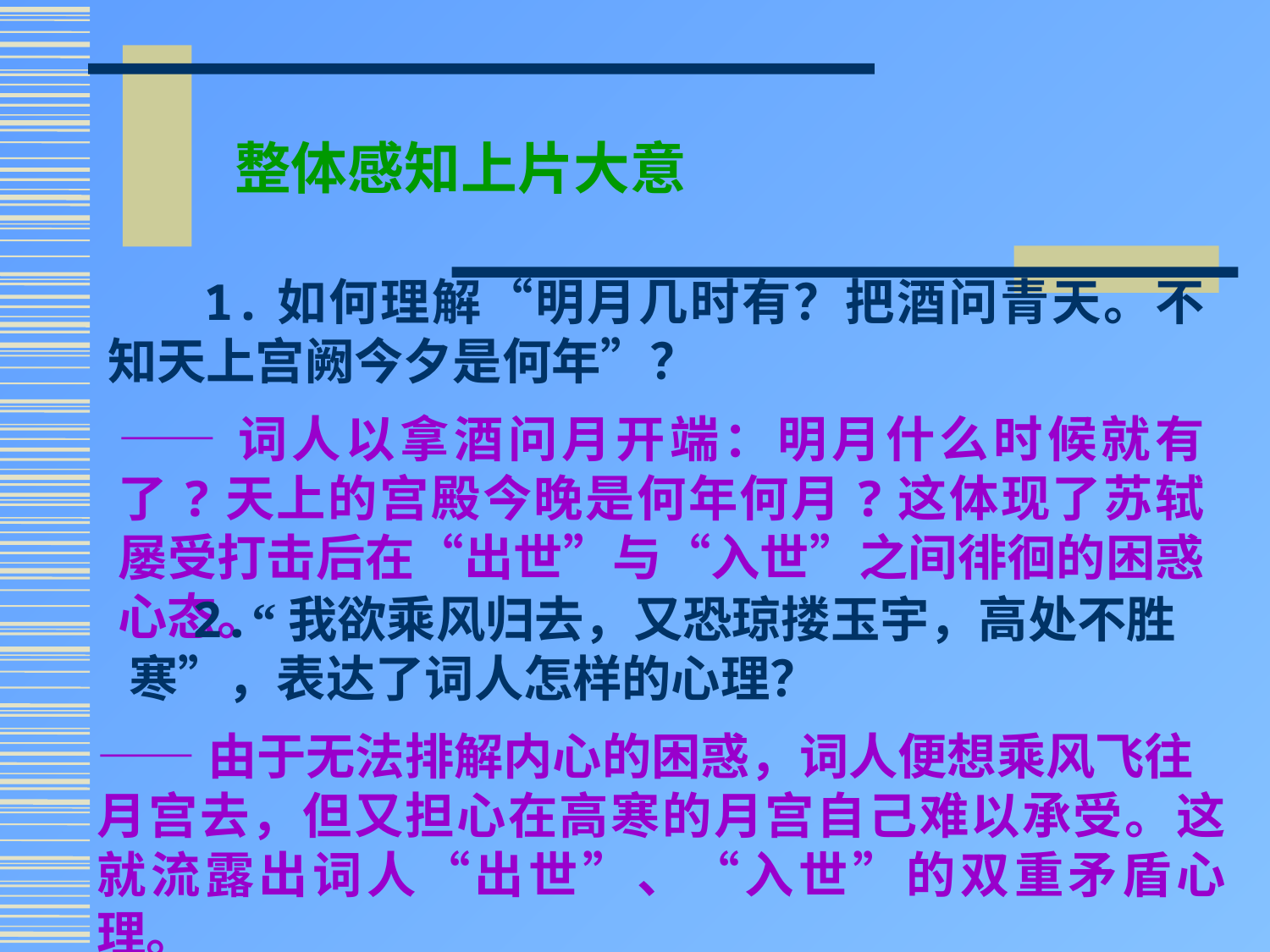

整体感知上片大意

   1.如何理解“明月几时有？把酒问青天。不知天上宫阙今夕是何年”？

——词人以拿酒问月开端：明月什么时候就有了?天上的宫殿今晚是何年何月?这体现了苏轼屡受打击后在“出世”与“入世”之间徘徊的困惑心态。

      2.“我欲乘风归去，又恐琼搂玉宇，高处不胜寒”，表达了词人怎样的心理？
——由于无法排解内心的困惑，词人便想乘风飞往
月宫去，但又担心在高寒的月宫自己难以承受。这就流露出词人“出世”、“入世”的双重矛盾心理。